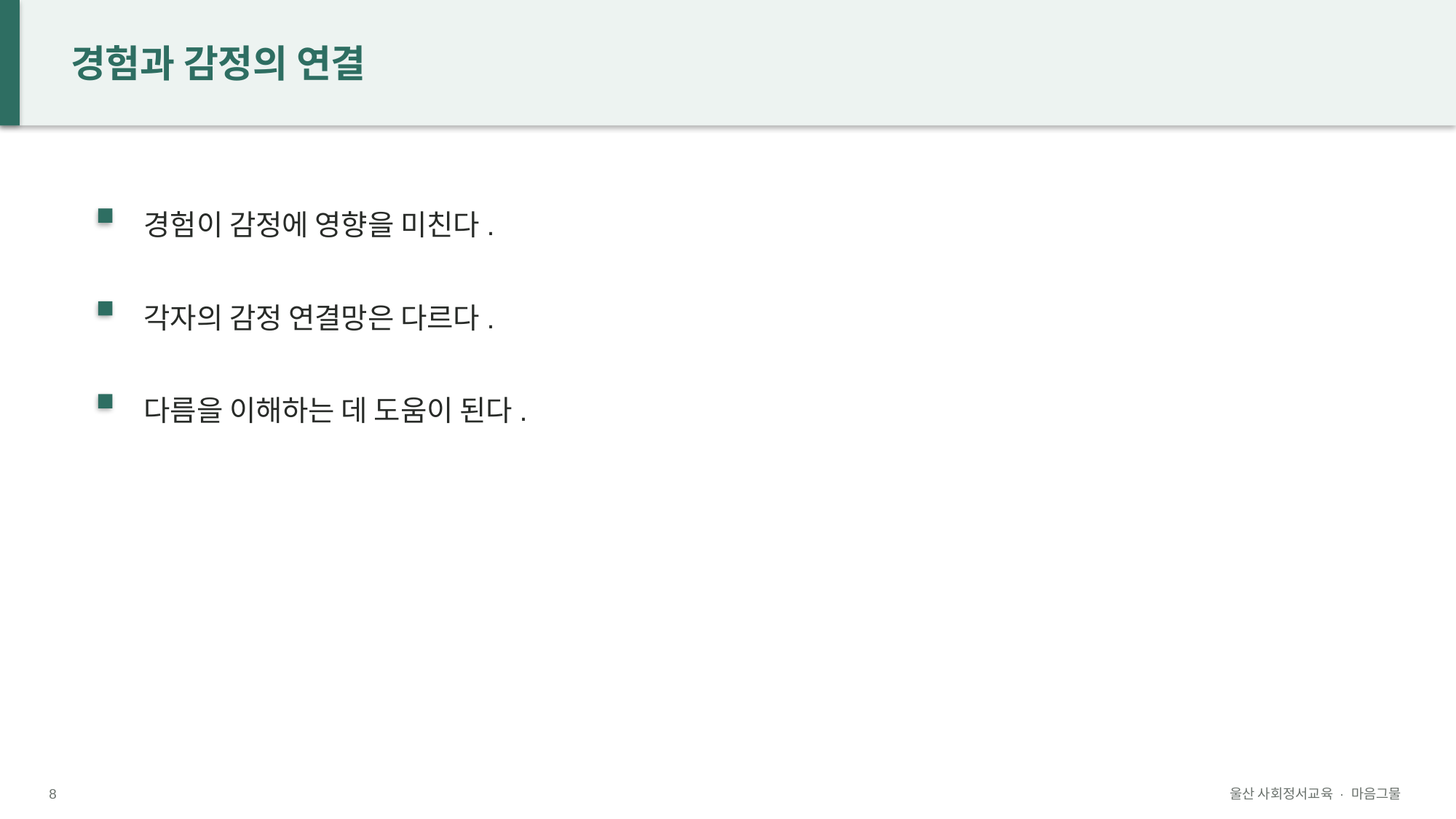

경험과 감정의 연결
경험이 감정에 영향을 미친다.

각자의 감정 연결망은 다르다.

다름을 이해하는 데 도움이 된다.

8
울산 사회정서교육 · 마음그물